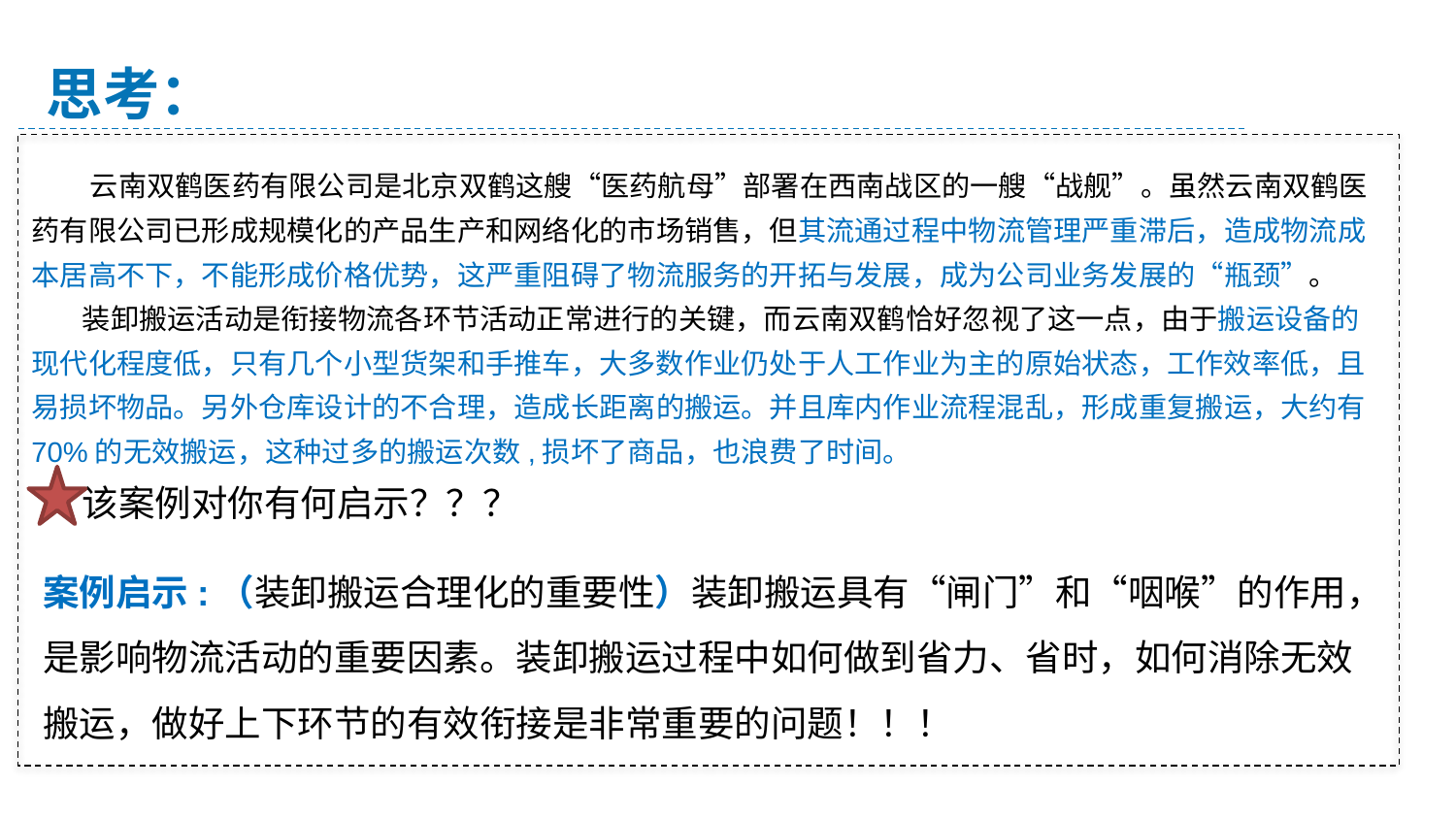

思考：

       云南双鹤医药有限公司是北京双鹤这艘“医药航母”部署在西南战区的一艘“战舰”。虽然云南双鹤医药有限公司已形成规模化的产品生产和网络化的市场销售，但其流通过程中物流管理严重滞后，造成物流成本居高不下，不能形成价格优势，这严重阻碍了物流服务的开拓与发展，成为公司业务发展的“瓶颈”。
       装卸搬运活动是衔接物流各环节活动正常进行的关键，而云南双鹤恰好忽视了这一点，由于搬运设备的现代化程度低，只有几个小型货架和手推车，大多数作业仍处于人工作业为主的原始状态，工作效率低，且易损坏物品。另外仓库设计的不合理，造成长距离的搬运。并且库内作业流程混乱，形成重复搬运，大约有70%的无效搬运，这种过多的搬运次数,损坏了商品，也浪费了时间。
       该案例对你有何启示？？？

案例启示:（装卸搬运合理化的重要性）装卸搬运具有“闸门”和“咽喉”的作用，是影响物流活动的重要因素。装卸搬运过程中如何做到省力、省时，如何消除无效搬运，做好上下环节的有效衔接是非常重要的问题！！！